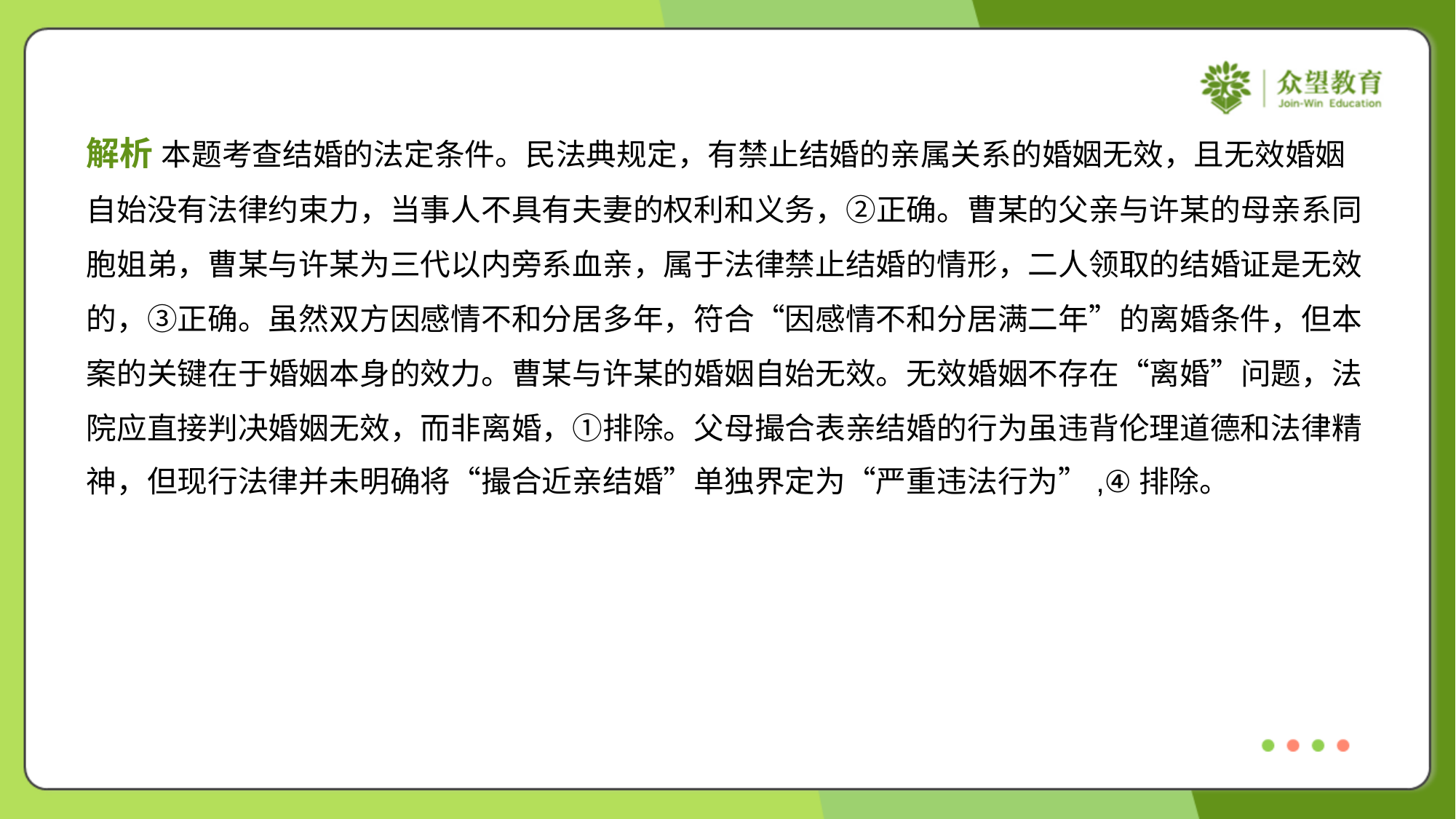

解析 本题考查结婚的法定条件。民法典规定，有禁止结婚的亲属关系的婚姻无效，且无效婚姻
自始没有法律约束力，当事人不具有夫妻的权利和义务，②正确。曹某的父亲与许某的母亲系同
胞姐弟，曹某与许某为三代以内旁系血亲，属于法律禁止结婚的情形，二人领取的结婚证是无效
的，③正确。虽然双方因感情不和分居多年，符合“因感情不和分居满二年”的离婚条件，但本
案的关键在于婚姻本身的效力。曹某与许某的婚姻自始无效。无效婚姻不存在“离婚”问题，法
院应直接判决婚姻无效，而非离婚，①排除。父母撮合表亲结婚的行为虽违背伦理道德和法律精
神，但现行法律并未明确将“撮合近亲结婚”单独界定为“严重违法行为”,④排除。